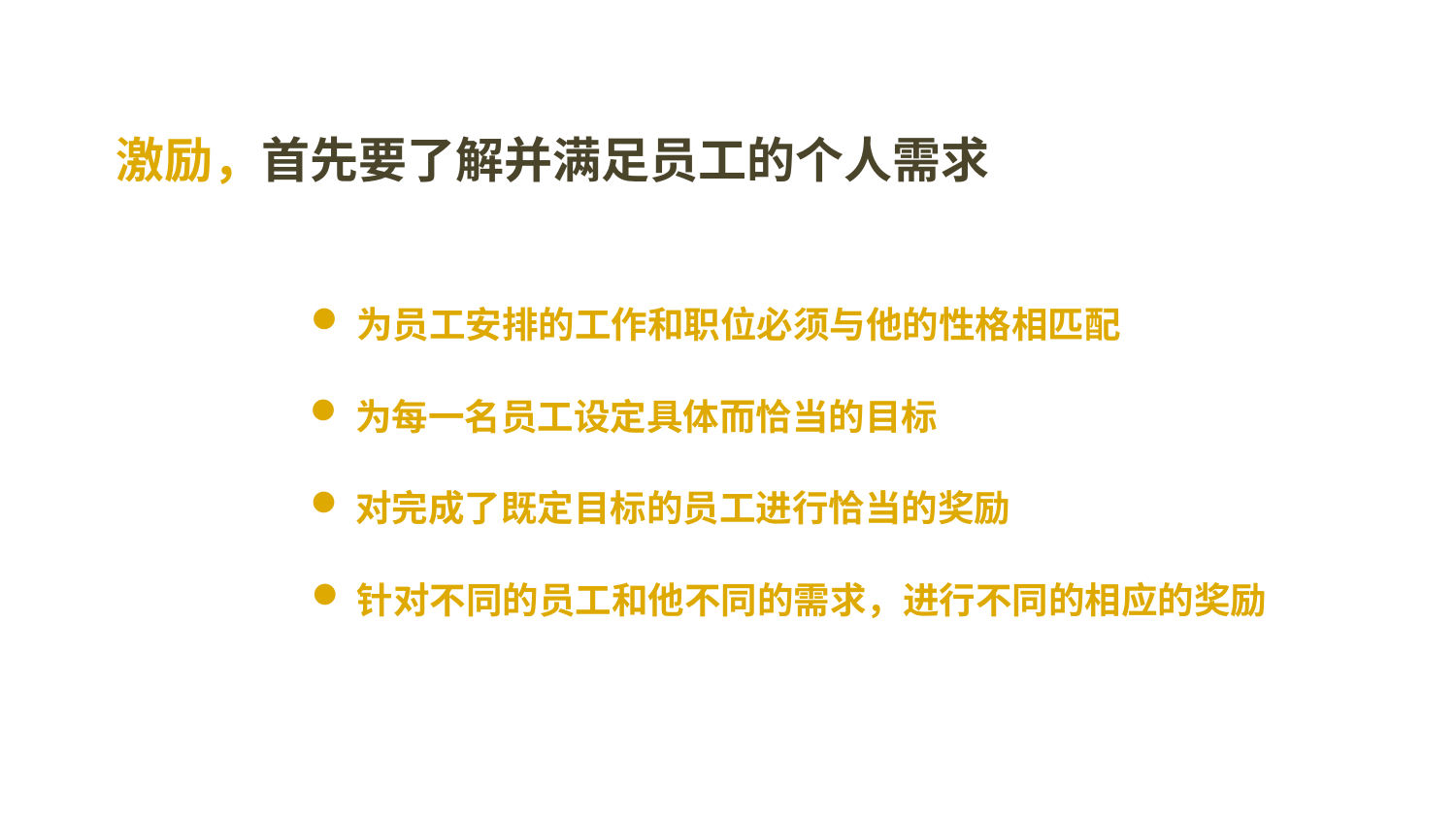

激励，首先要了解并满足员工的个人需求
为员工安排的工作和职位必须与他的性格相匹配
为每一名员工设定具体而恰当的目标
对完成了既定目标的员工进行恰当的奖励
针对不同的员工和他不同的需求，进行不同的相应的奖励